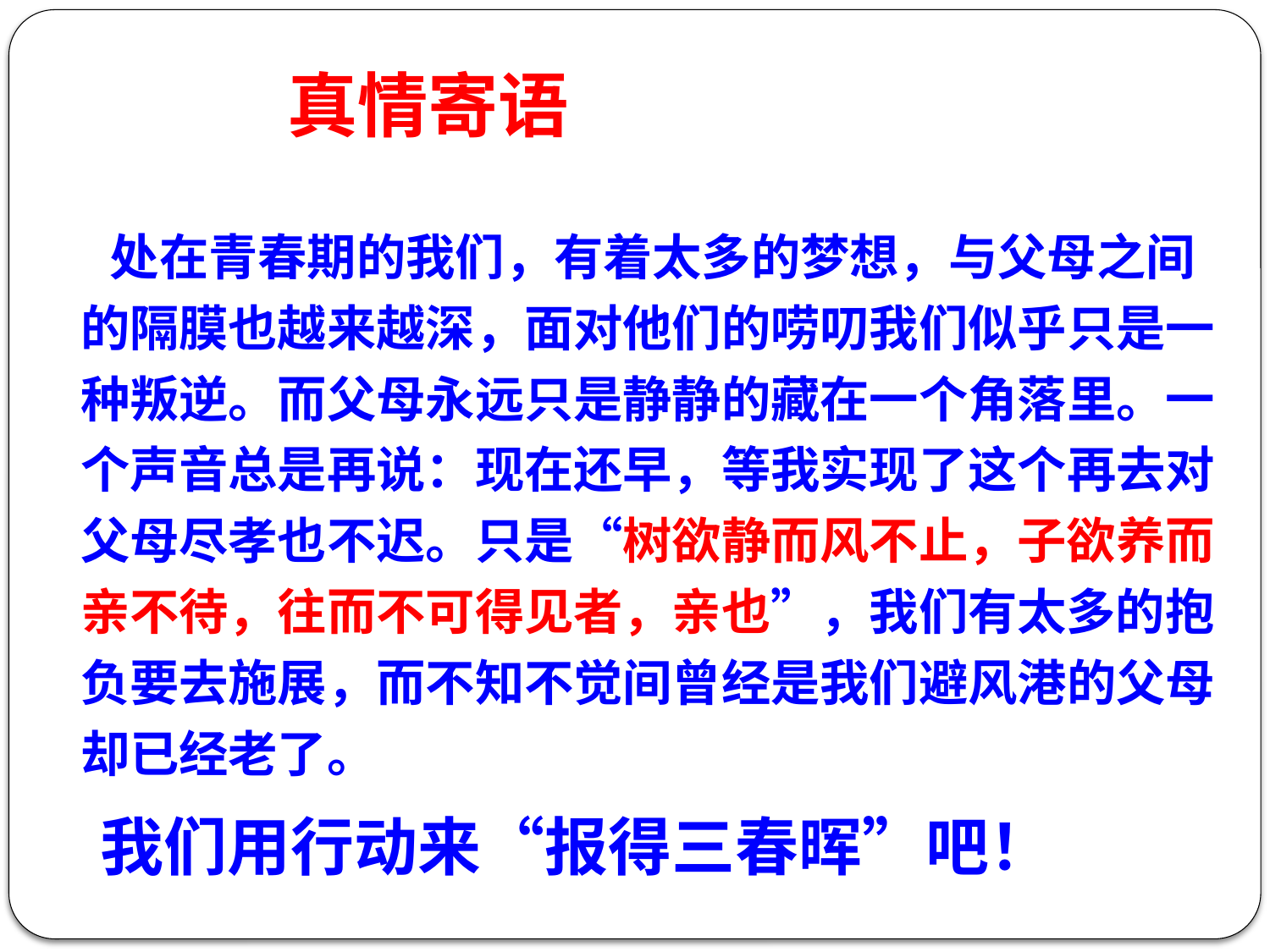

# 真情寄语

     处在青春期的我们，有着太多的梦想，与父母之间的隔膜也越来越深，面对他们的唠叨我们似乎只是一种叛逆。而父母永远只是静静的藏在一个角落里。一个声音总是再说：现在还早，等我实现了这个再去对父母尽孝也不迟。只是“树欲静而风不止，子欲养而亲不待，往而不可得见者，亲也”，我们有太多的抱负要去施展，而不知不觉间曾经是我们避风港的父母却已经老了。
   我们用行动来“报得三春晖”吧！